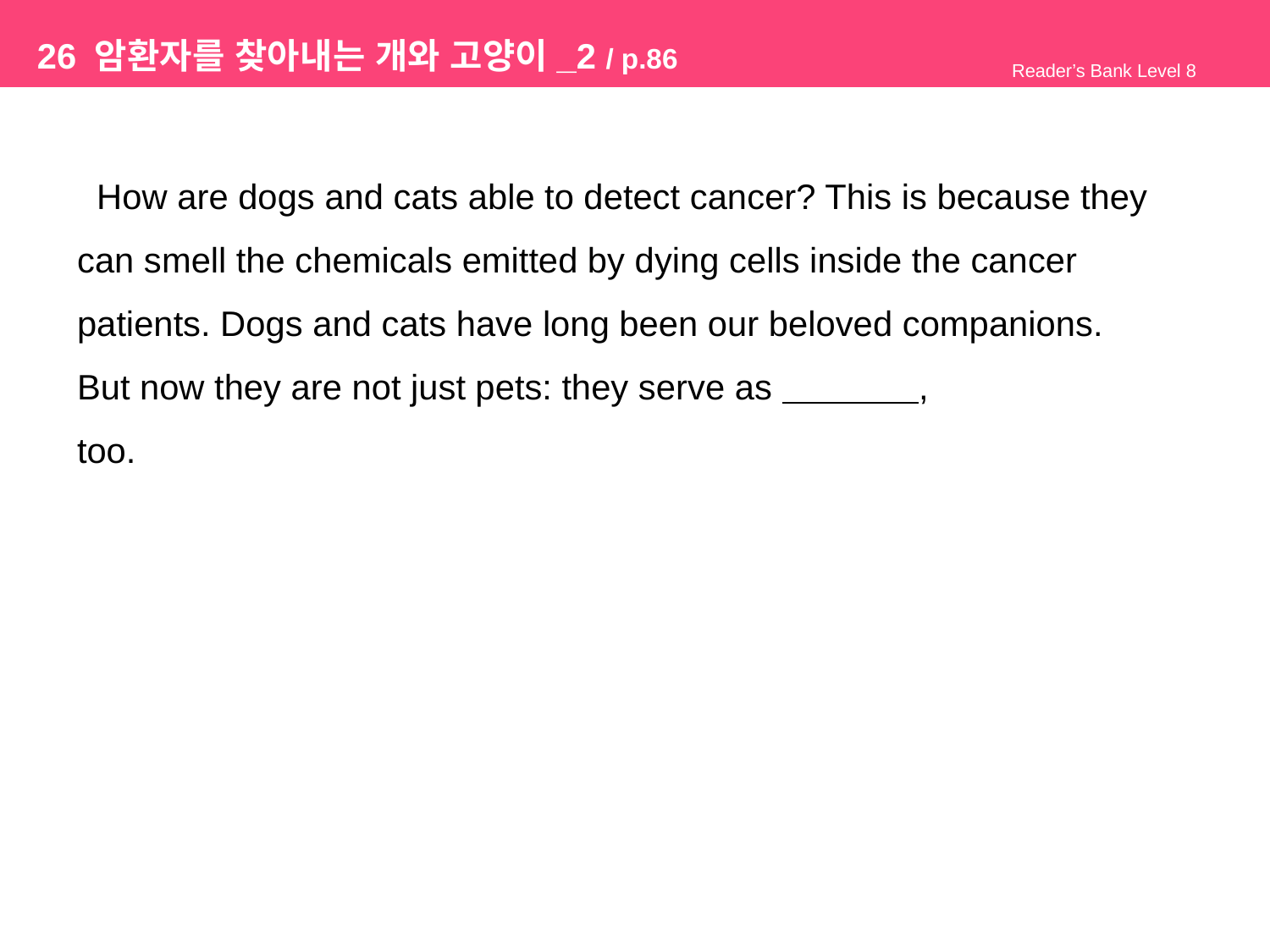

# 26 암환자를 찾아내는 개와 고양이_2 / p.86
Reader’s Bank Level 8

  How are dogs and cats able to detect cancer? This is because they
can smell the chemicals emitted by dying cells inside the cancer
patients. Dogs and cats have long been our beloved companions.
But now they are not just pets: they serve as               ,
too.